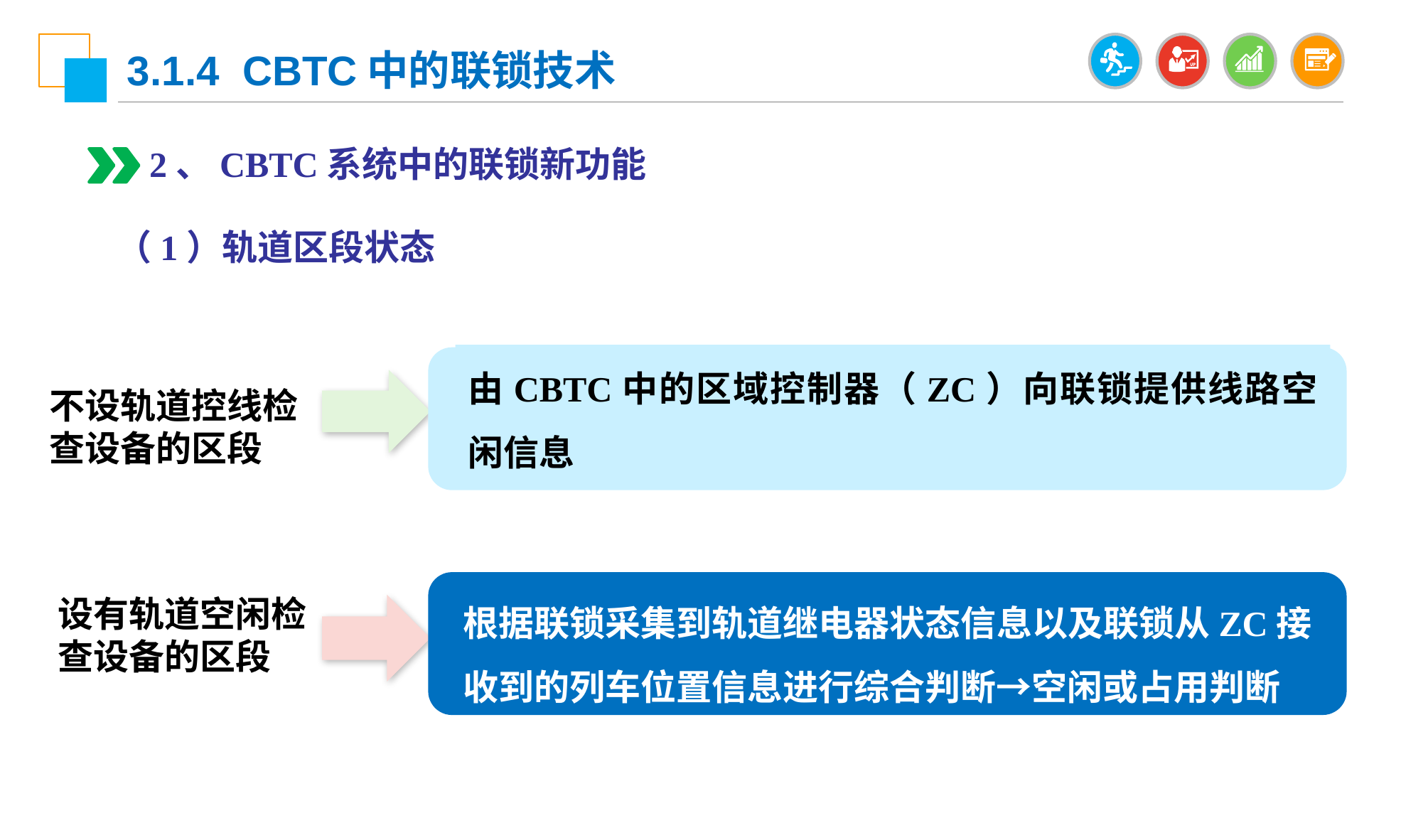

3.1.4  CBTC中的联锁技术
2、CBTC系统中的联锁新功能

（1）轨道区段状态
由CBTC中的区域控制器（ZC）向联锁提供线路空闲信息

不设轨道控线检查设备的区段

根据联锁采集到轨道继电器状态信息以及联锁从ZC接收到的列车位置信息进行综合判断→空闲或占用判断
设有轨道空闲检查设备的区段